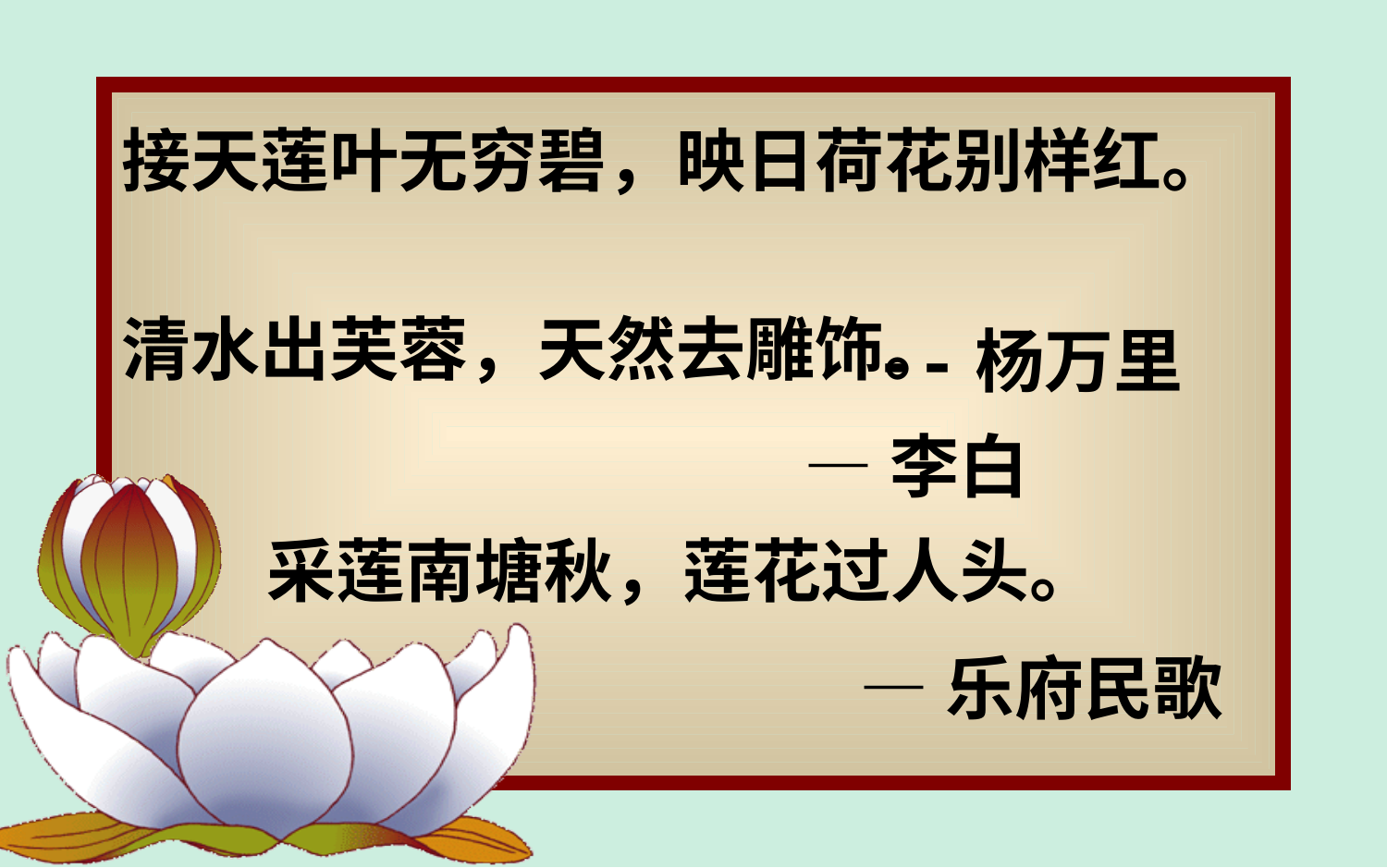

接天莲叶无穷碧，映日荷花别样红。
--杨万里
清水出芙蓉，天然去雕饰。
        —李白

采莲南塘秋，莲花过人头。
 —乐府民歌